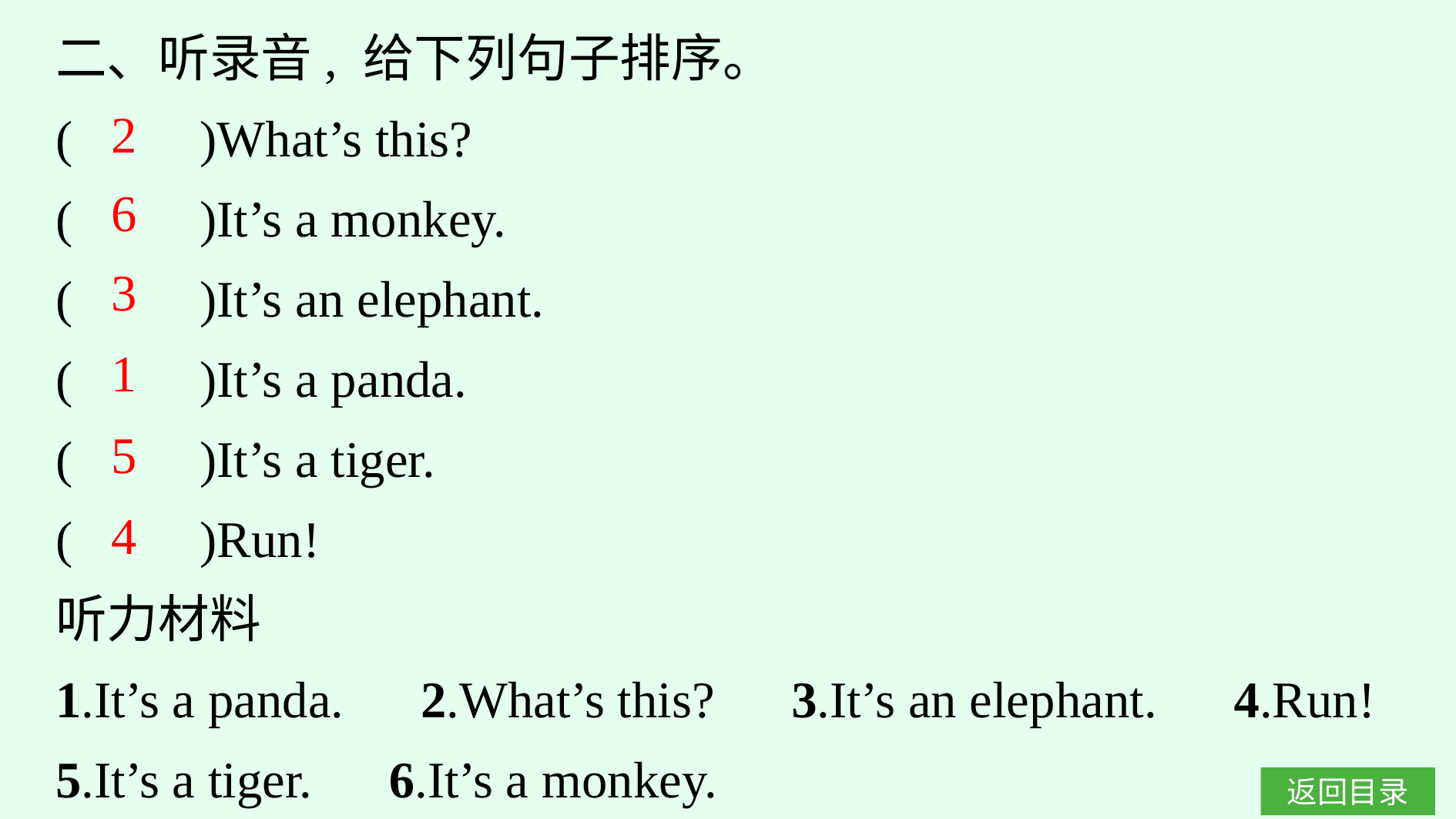

二、听录音, 给下列句子排序。
(　　)What’s this?
(　　)It’s a monkey.
(　　)It’s an elephant.
(　　)It’s a panda.
(　　)It’s a tiger.
(　　)Run!
听力材料
1.It’s a panda.　2.What’s this?　3.It’s an elephant.　4.Run!
5.It’s a tiger.　6.It’s a monkey.
2
6
3
1
5
4